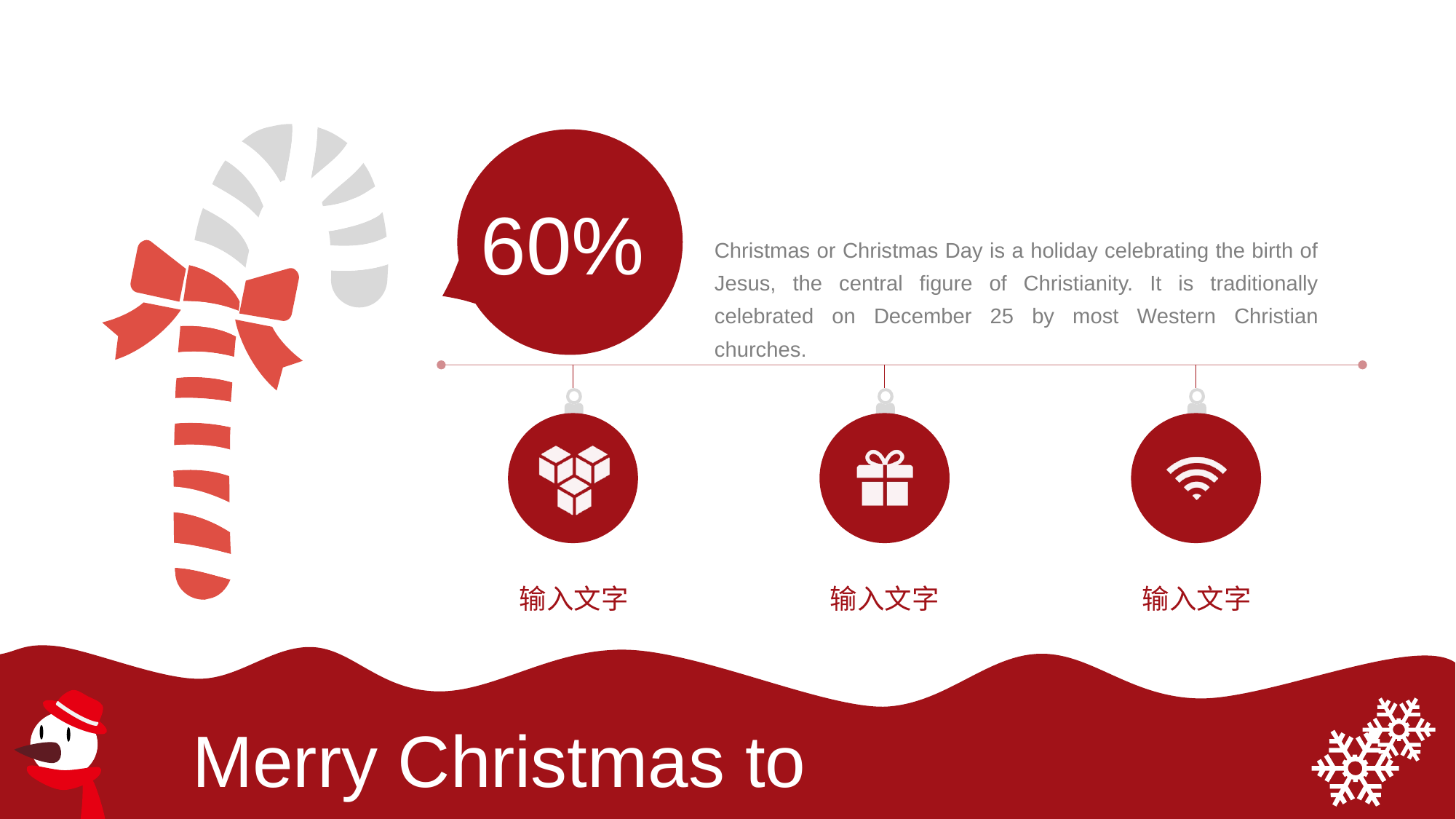

60%

Christmas or Christmas Day is a holiday celebrating the birth of Jesus, the central figure of Christianity. It is traditionally celebrated on December 25 by most Western Christian churches.

输入文字
输入文字
输入文字

Merry Christmas to You